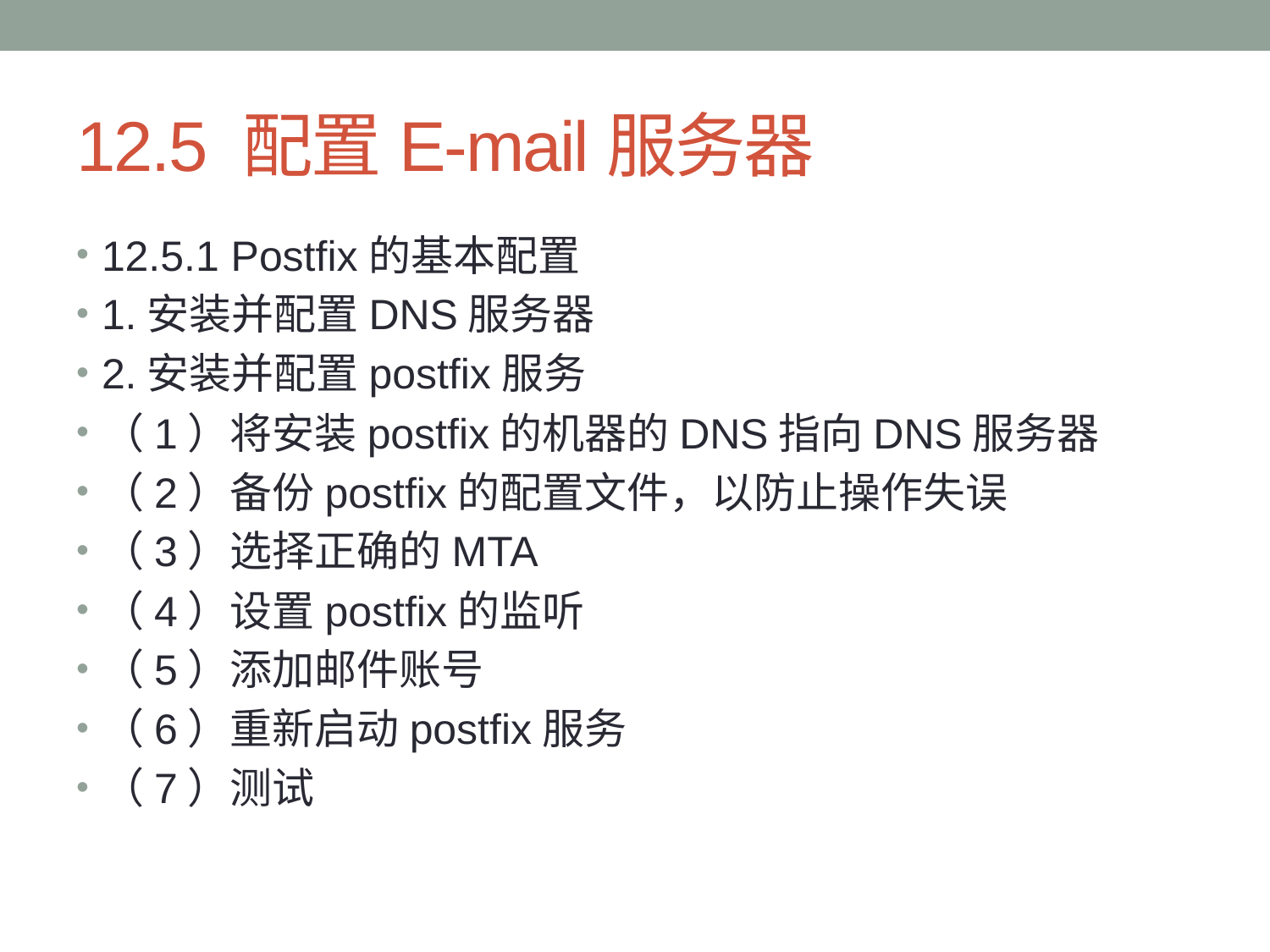

# 12.5 配置E-mail服务器
12.5.1 Postfix的基本配置
1.安装并配置DNS服务器
2.安装并配置postfix服务
（1）将安装postfix的机器的DNS指向DNS服务器
（2）备份postfix的配置文件，以防止操作失误
（3）选择正确的MTA
（4）设置postfix的监听
（5）添加邮件账号
（6）重新启动postfix服务
（7）测试